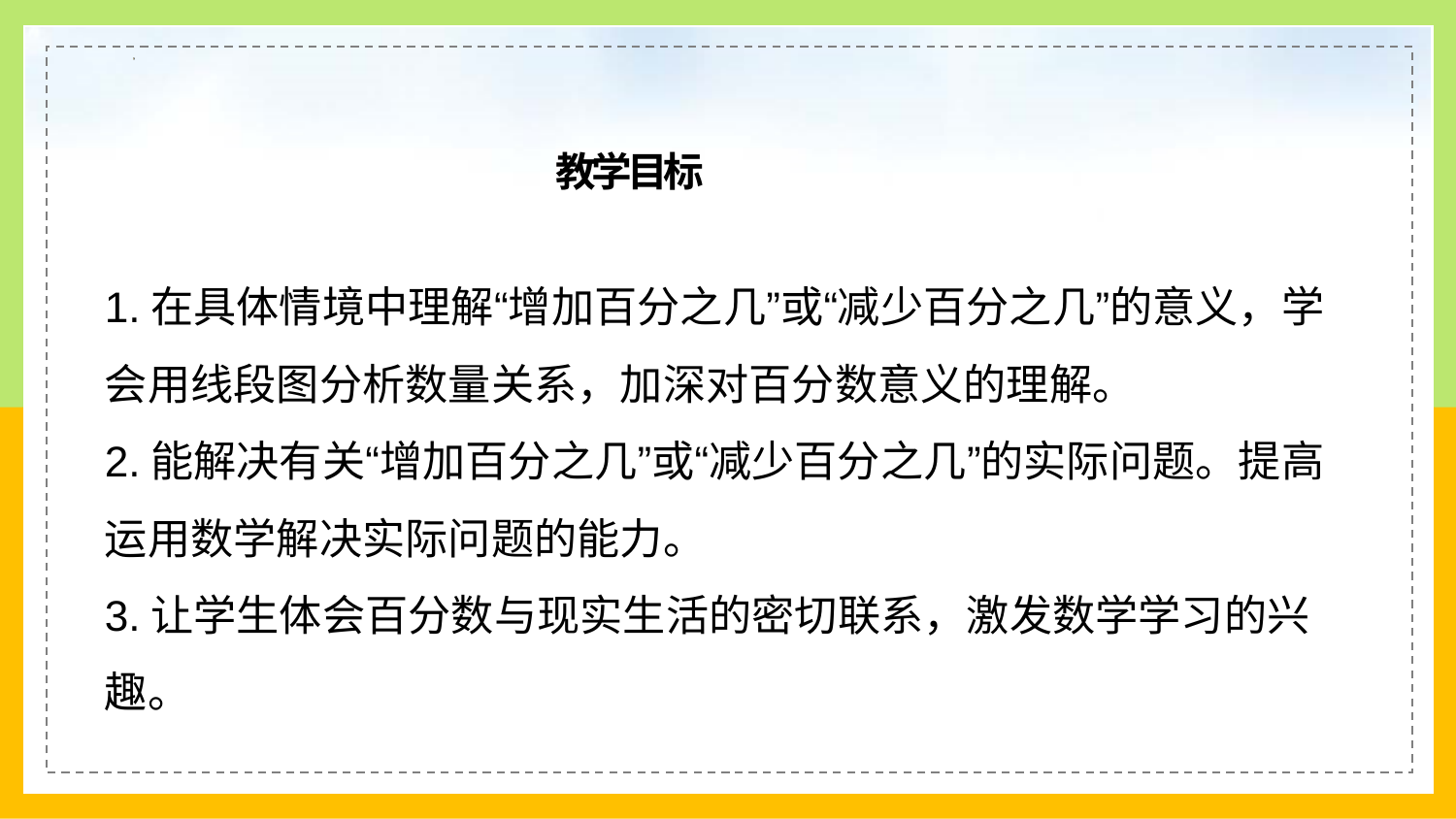

教学目标
1.在具体情境中理解“增加百分之几”或“减少百分之几”的意义，学会用线段图分析数量关系，加深对百分数意义的理解。
2.能解决有关“增加百分之几”或“减少百分之几”的实际问题。提高运用数学解决实际问题的能力。
3.让学生体会百分数与现实生活的密切联系，激发数学学习的兴趣。